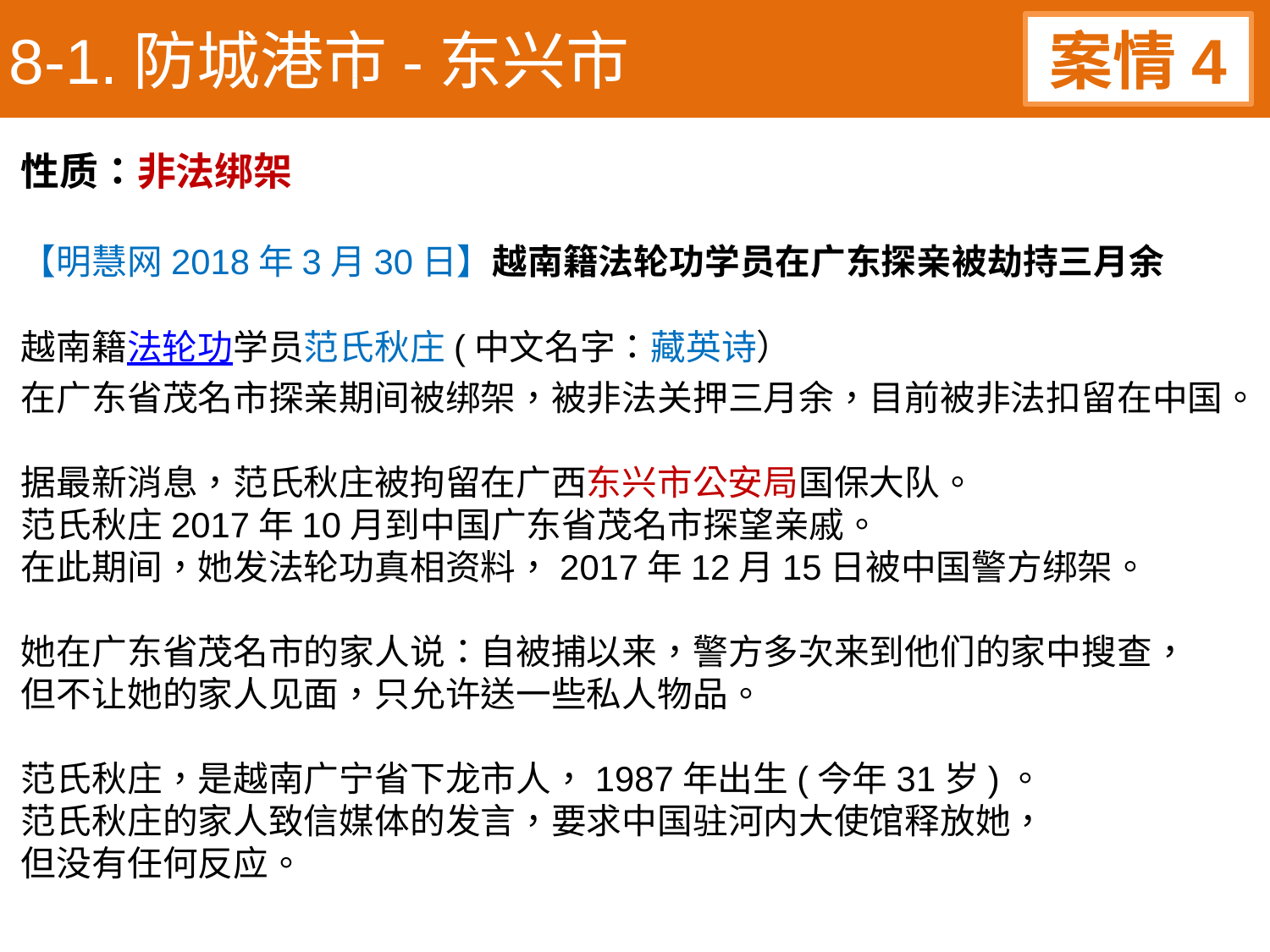

8-1.防城港市-东兴市
案情4

性质：非法绑架

【明慧网2018年3月30日】越南籍法轮功学员在广东探亲被劫持三月余

越南籍法轮功学员范氏秋庄(中文名字：藏英诗）
在广东省茂名市探亲期间被绑架，被非法关押三月余，目前被非法扣留在中国。

据最新消息，范氏秋庄被拘留在广西东兴市公安局国保大队。
范氏秋庄2017年10月到中国广东省茂名市探望亲戚。
在此期间，她发法轮功真相资料，2017年12月15日被中国警方绑架。

她在广东省茂名市的家人说：自被捕以来，警方多次来到他们的家中搜查，
但不让她的家人见面，只允许送一些私人物品。

范氏秋庄，是越南广宁省下龙市人，1987年出生(今年31岁)。
范氏秋庄的家人致信媒体的发言，要求中国驻河内大使馆释放她，
但没有任何反应。